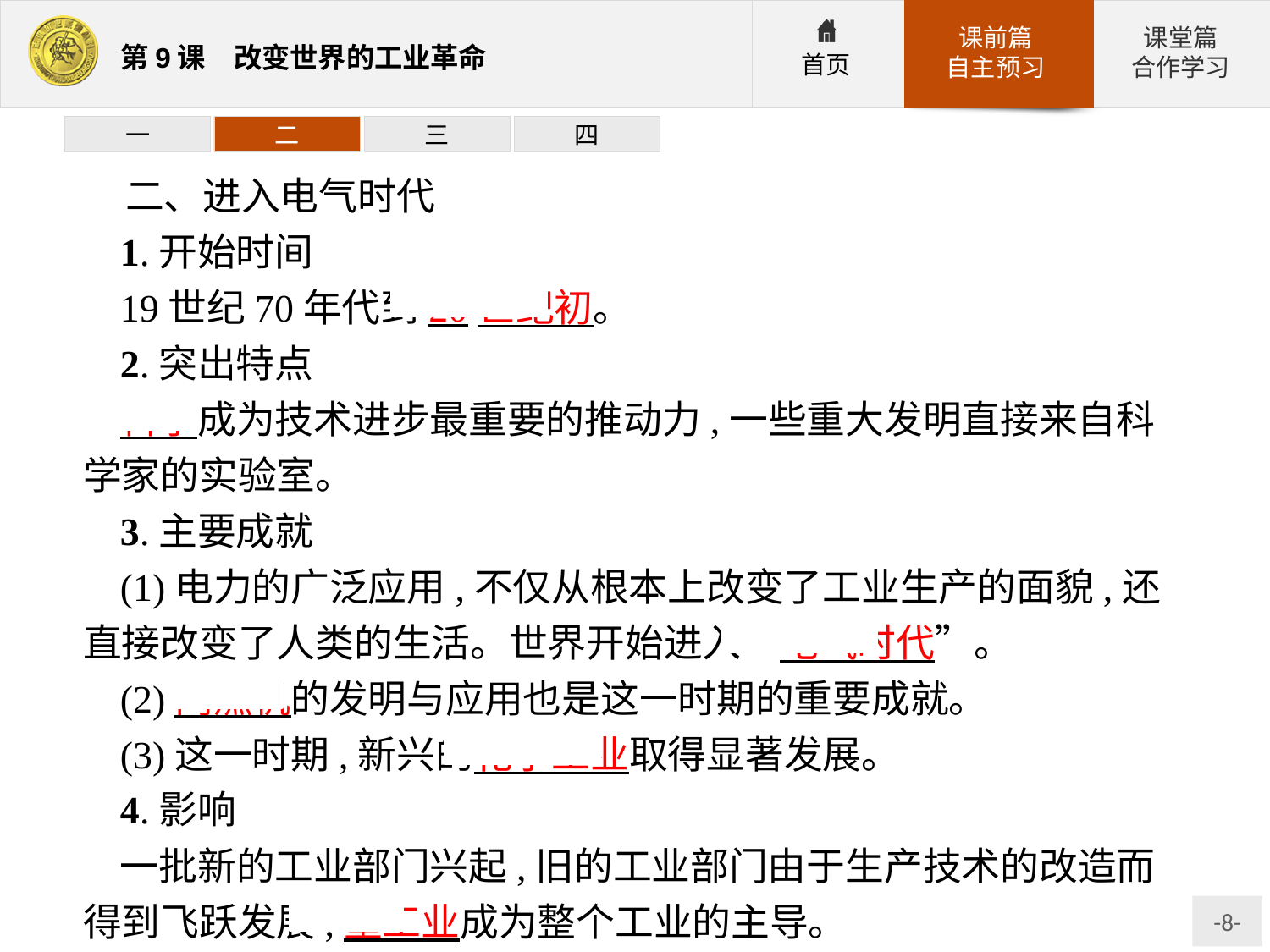

一
二
三
四
二、进入电气时代
1.开始时间
19世纪70年代到20世纪初。
2.突出特点
科学成为技术进步最重要的推动力,一些重大发明直接来自科学家的实验室。
3.主要成就
(1)电力的广泛应用,不仅从根本上改变了工业生产的面貌,还直接改变了人类的生活。世界开始进入“电气时代”。
(2)内燃机的发明与应用也是这一时期的重要成就。
(3)这一时期,新兴的化学工业取得显著发展。
4.影响
一批新的工业部门兴起,旧的工业部门由于生产技术的改造而得到飞跃发展,重工业成为整个工业的主导。